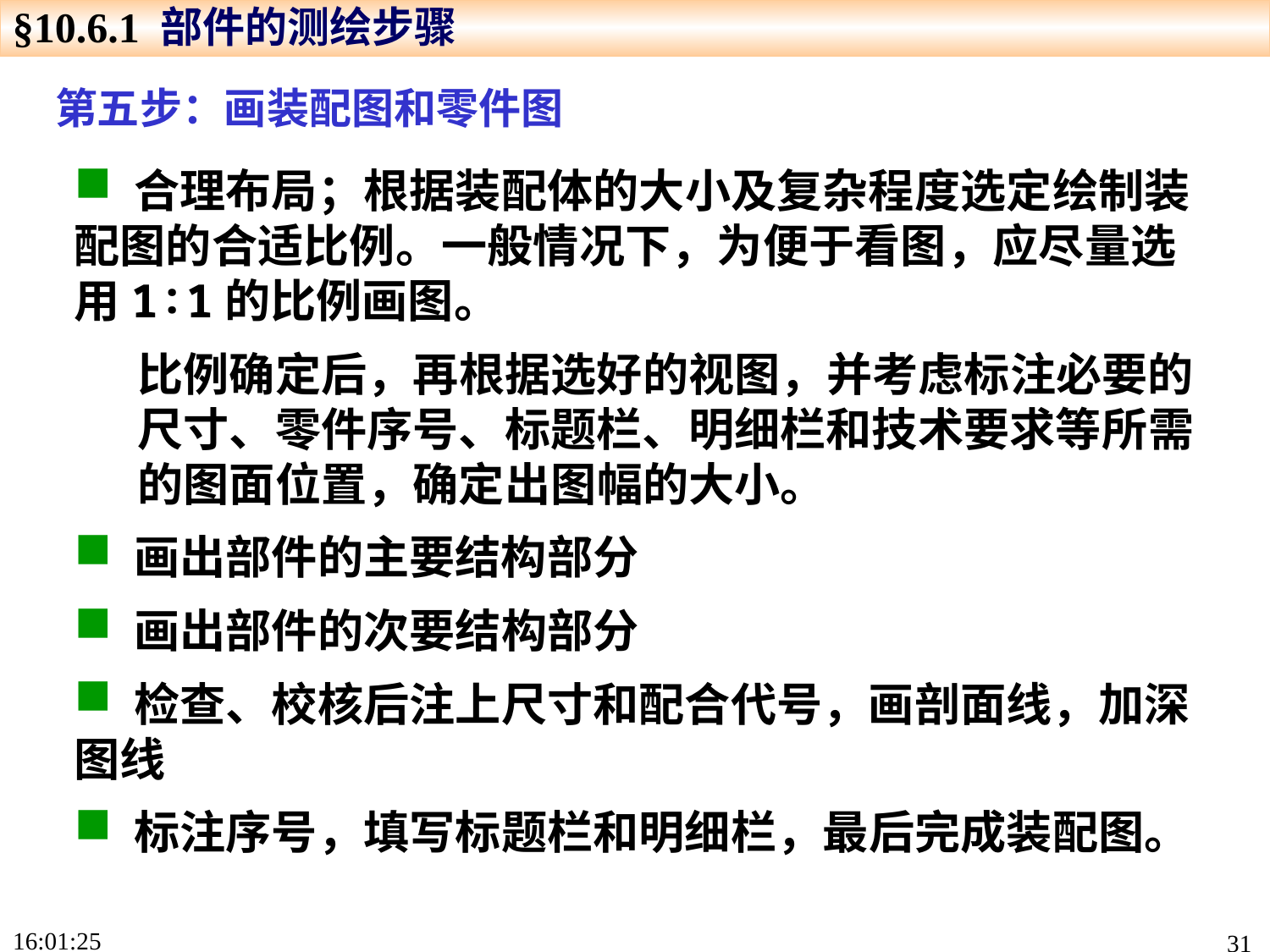

§10.6.1 部件的测绘步骤
第五步：画装配图和零件图
 合理布局；根据装配体的大小及复杂程度选定绘制装配图的合适比例。一般情况下，为便于看图，应尽量选用1∶1的比例画图。
比例确定后，再根据选好的视图，并考虑标注必要的尺寸、零件序号、标题栏、明细栏和技术要求等所需的图面位置，确定出图幅的大小。
 画出部件的主要结构部分
 画出部件的次要结构部分
 检查、校核后注上尺寸和配合代号，画剖面线，加深图线
 标注序号，填写标题栏和明细栏，最后完成装配图。
16:01:25
31